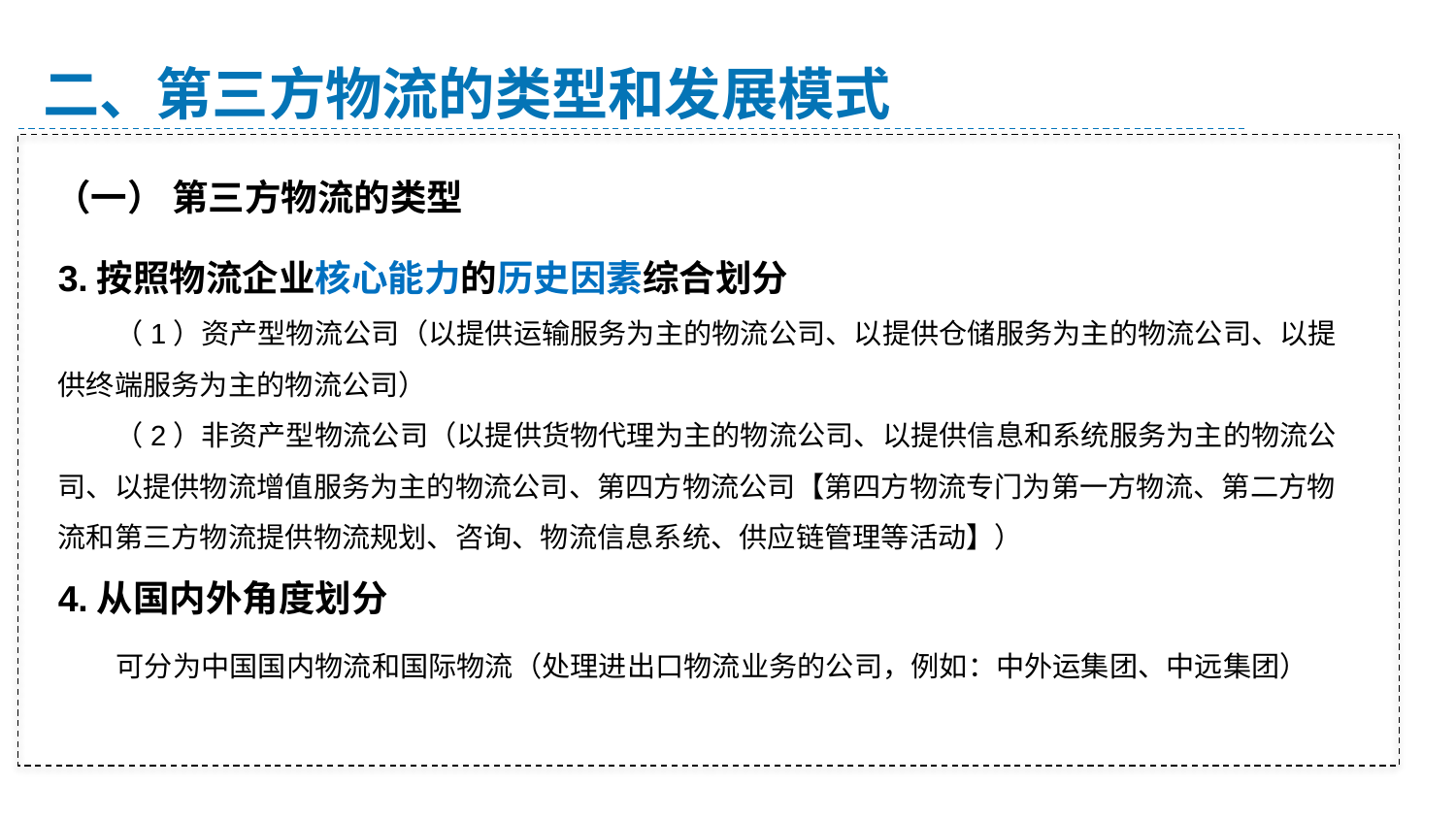

二、第三方物流的类型和发展模式

（一） 第三方物流的类型
3.按照物流企业核心能力的历史因素综合划分
        （1）资产型物流公司（以提供运输服务为主的物流公司、以提供仓储服务为主的物流公司、以提供终端服务为主的物流公司）
        （2）非资产型物流公司（以提供货物代理为主的物流公司、以提供信息和系统服务为主的物流公司、以提供物流增值服务为主的物流公司、第四方物流公司【第四方物流专门为第一方物流、第二方物流和第三方物流提供物流规划、咨询、物流信息系统、供应链管理等活动】）
4.从国内外角度划分
      可分为中国国内物流和国际物流（处理进出口物流业务的公司，例如：中外运集团、中远集团）